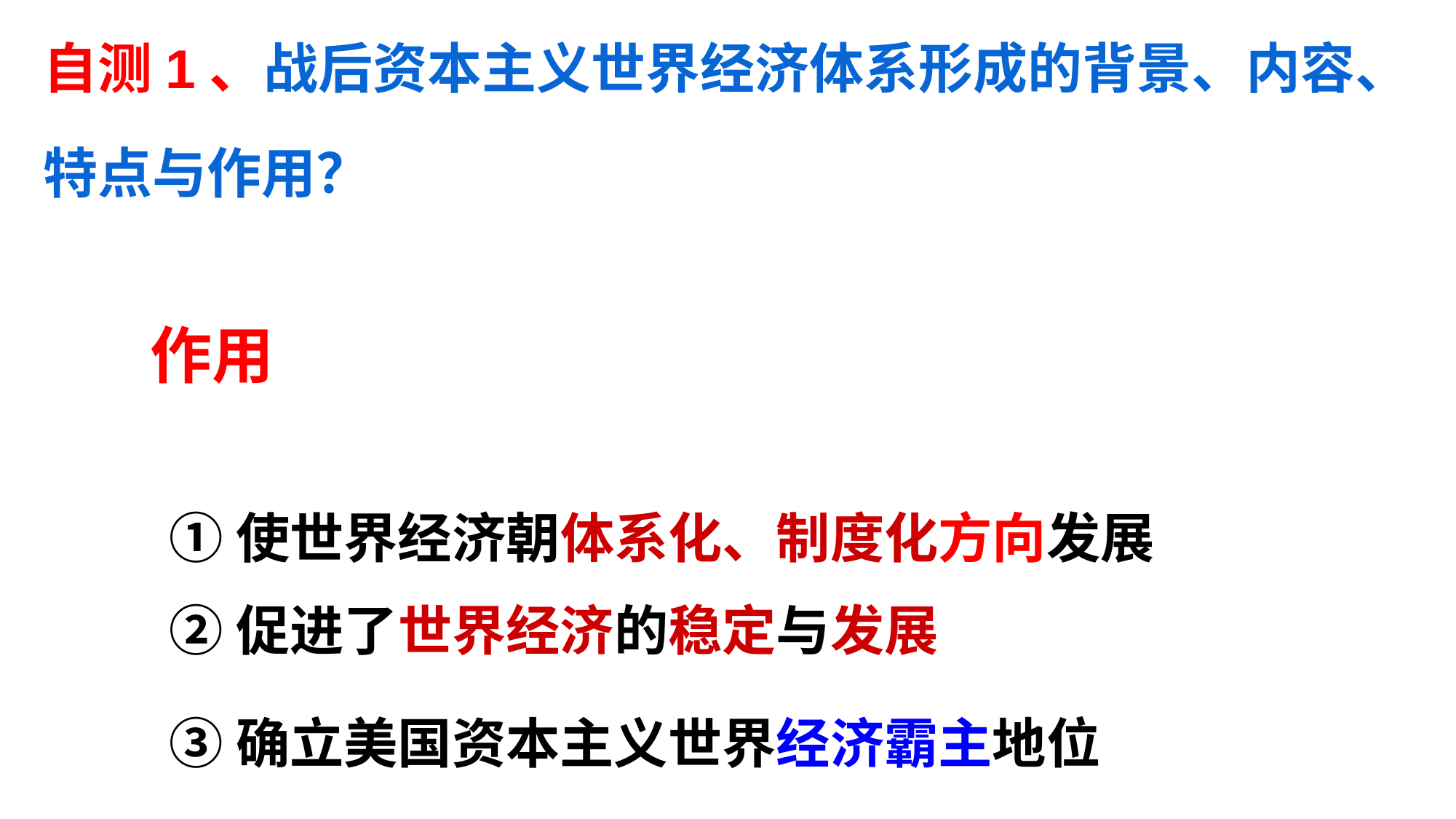

自测1、战后资本主义世界经济体系形成的背景、内容、特点与作用？
作用
①使世界经济朝体系化、制度化方向发展

②促进了世界经济的稳定与发展
③确立美国资本主义世界经济霸主地位